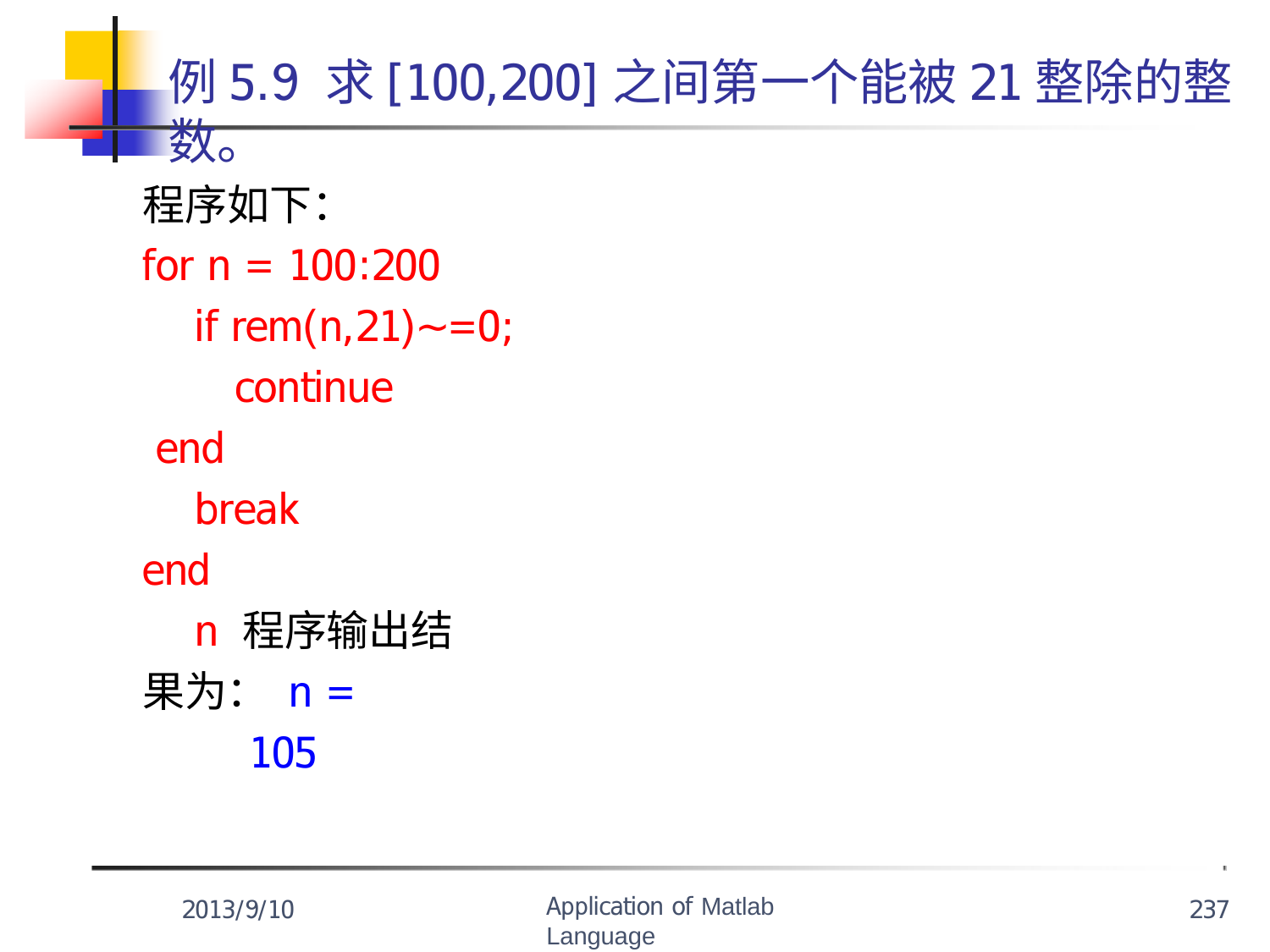

例5.9 求[100,200]之间第一个能被21整除的整数。
程序如下：

for n = 100:200
if rem(n,21)~=0; continue

end
break end
n 程序输出结果为： n =

105
Application of Matlab Language
2013/9/10
237